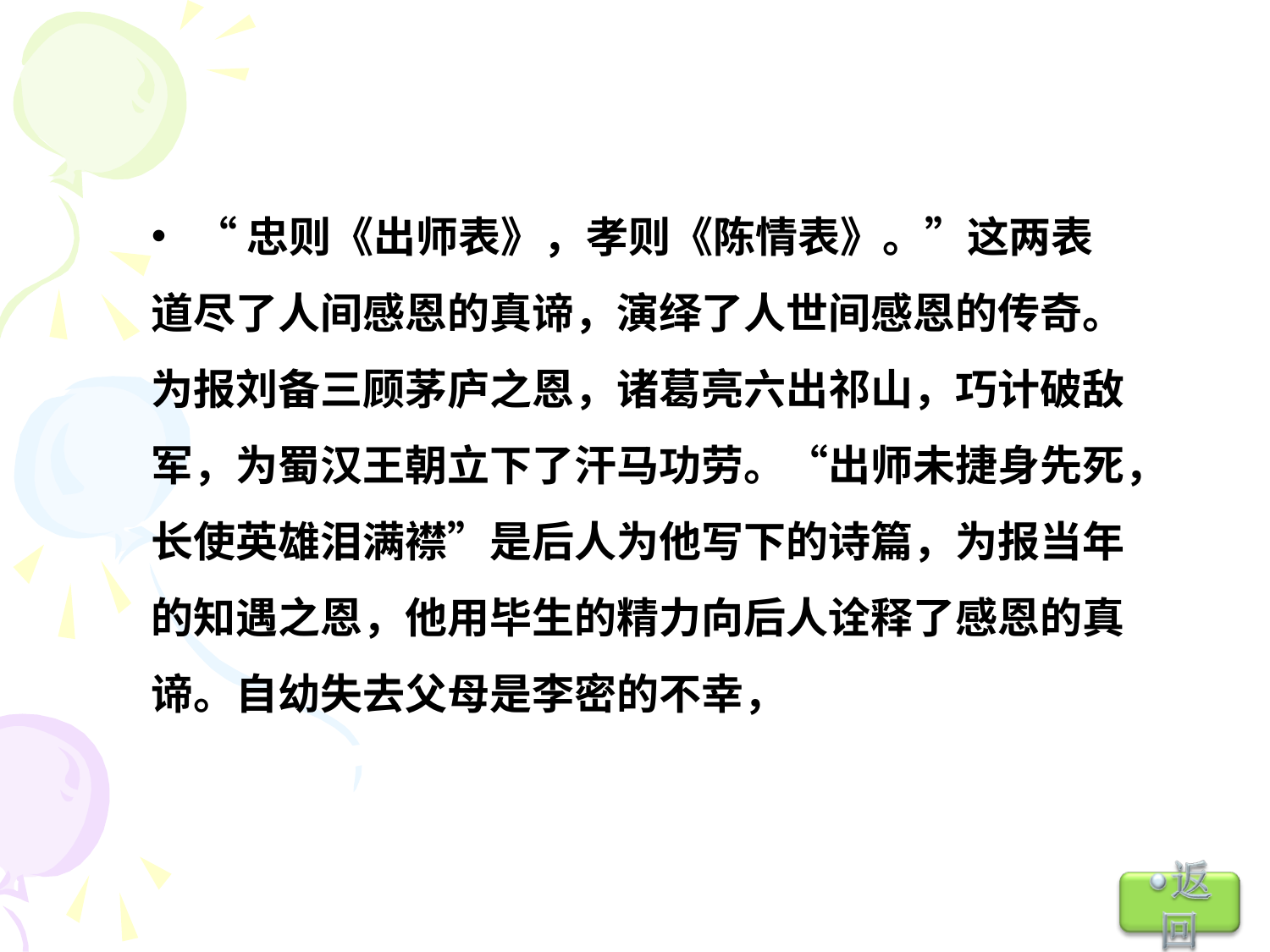

“忠则《出师表》，孝则《陈情表》。”这两表道尽了人间感恩的真谛，演绎了人世间感恩的传奇。为报刘备三顾茅庐之恩，诸葛亮六出祁山，巧计破敌军，为蜀汉王朝立下了汗马功劳。“出师未捷身先死，长使英雄泪满襟”是后人为他写下的诗篇，为报当年的知遇之恩，他用毕生的精力向后人诠释了感恩的真谛。自幼失去父母是李密的不幸，